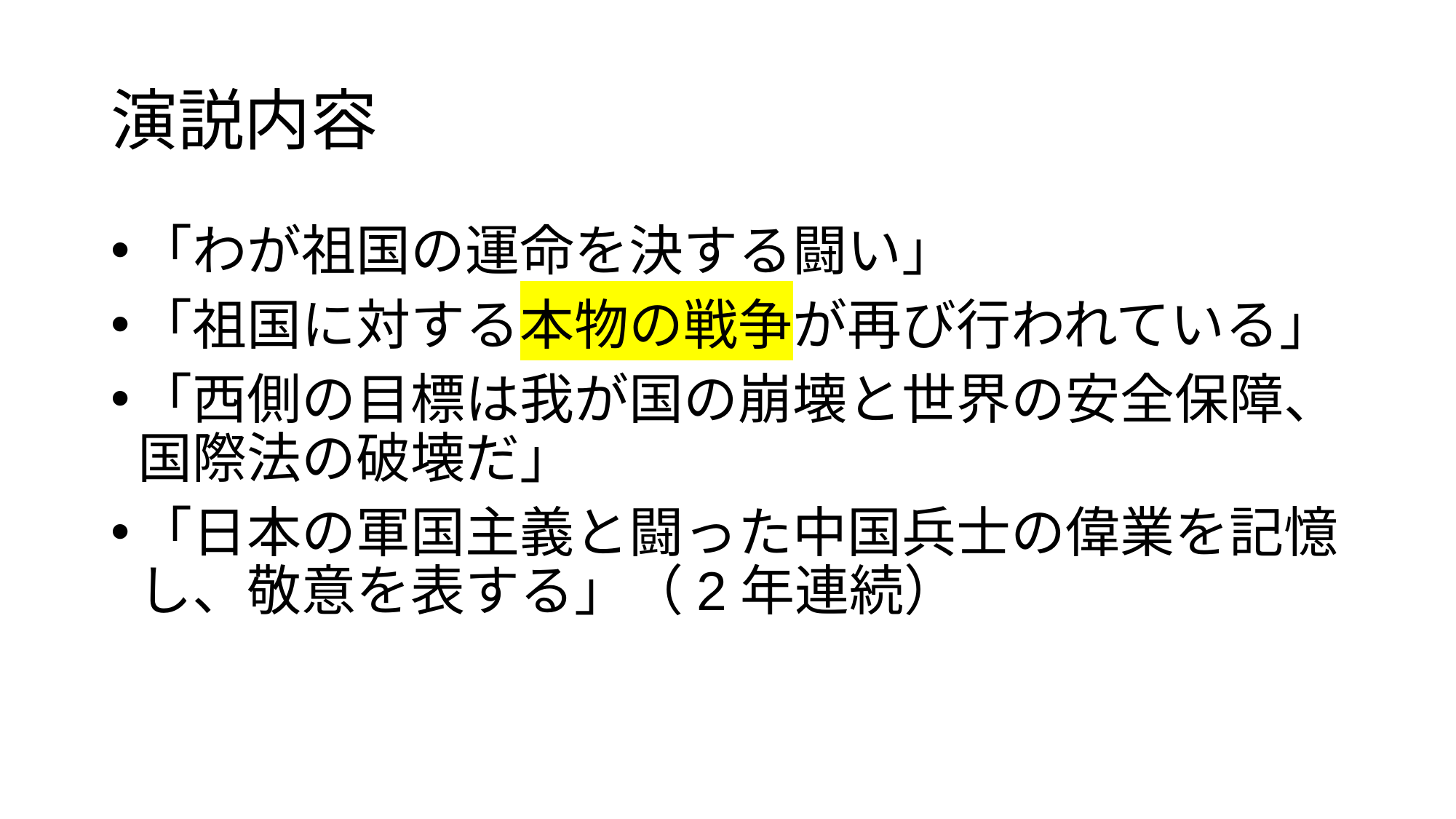

# 演説内容
「わが祖国の運命を決する闘い」
「祖国に対する本物の戦争が再び行われている」
「西側の目標は我が国の崩壊と世界の安全保障、国際法の破壊だ」
「日本の軍国主義と闘った中国兵士の偉業を記憶し、敬意を表する」（2年連続）